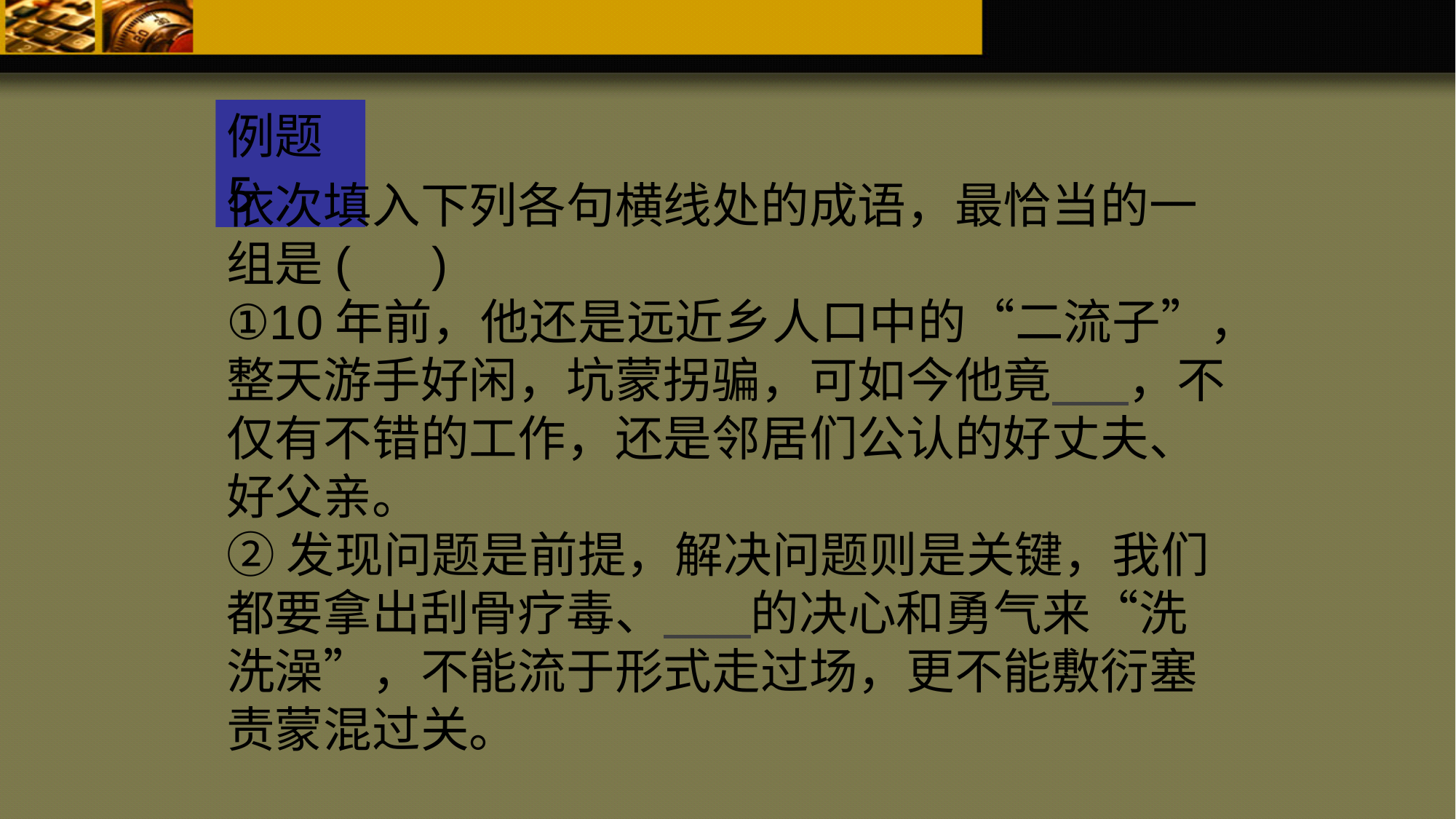

例题5
依次填入下列各句横线处的成语，最恰当的一组是(      )
①10年前，他还是远近乡人口中的“二流子”，整天游手好闲，坑蒙拐骗，可如今他竟       ，不仅有不错的工作，还是邻居们公认的好丈夫、好父亲。
②发现问题是前提，解决问题则是关键，我们都要拿出刮骨疗毒、        的决心和勇气来“洗洗澡”，不能流于形式走过场，更不能敷衍塞责蒙混过关。